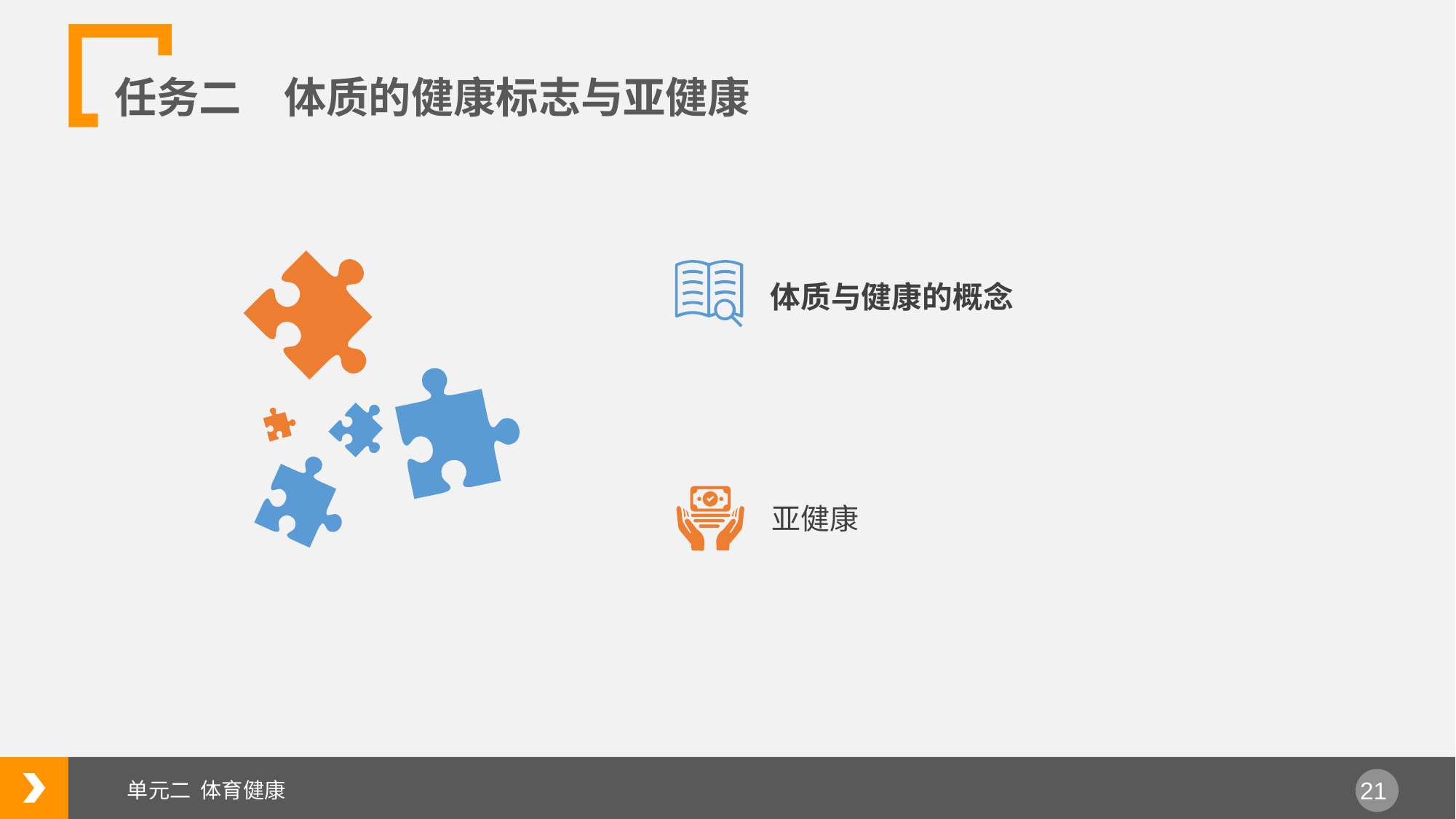

任务二　体质的健康标志与亚健康

体质与健康的概念

亚健康

单元二  体育健康